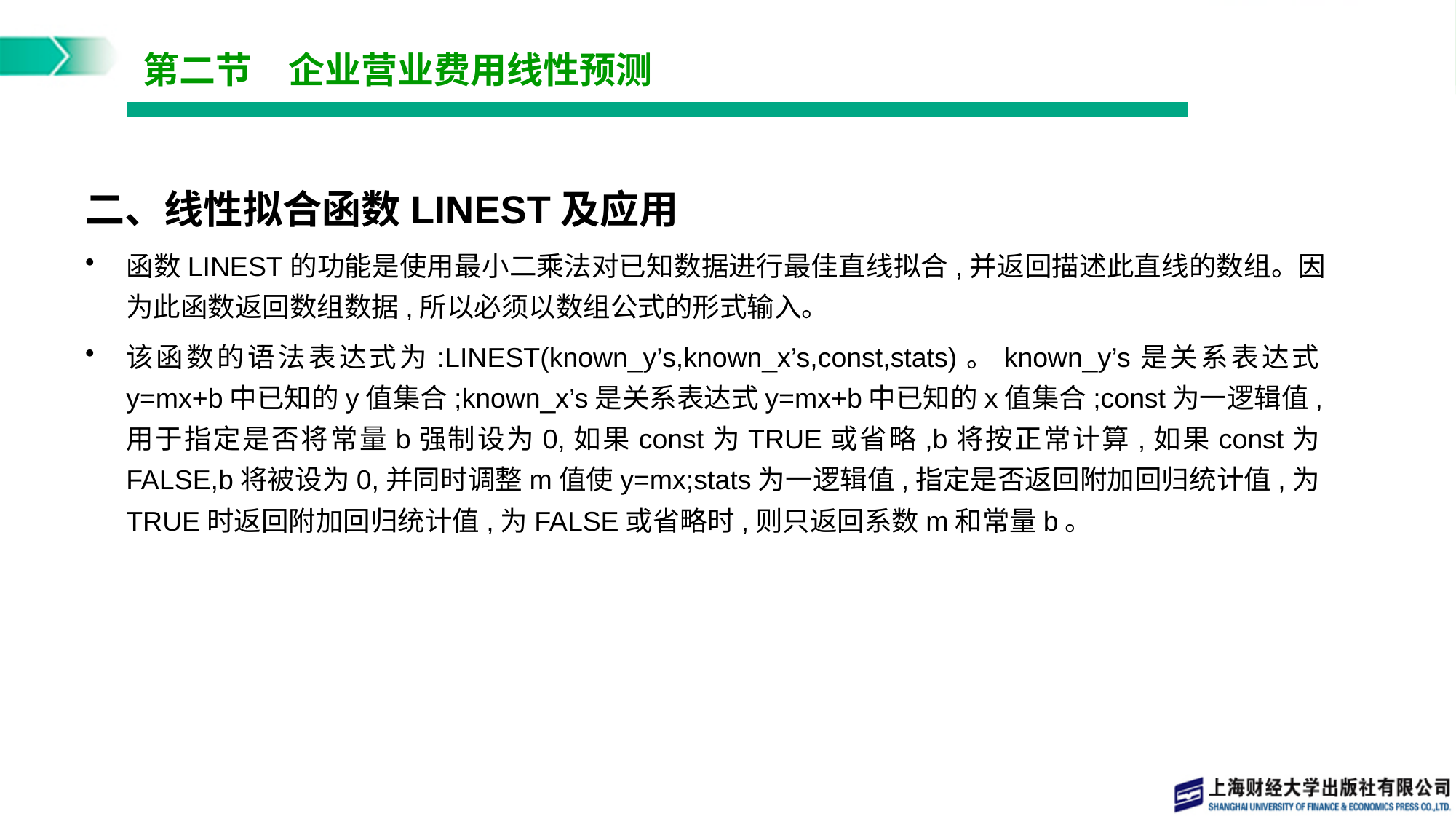

# 第二节　企业营业费用线性预测
二、线性拟合函数LINEST及应用
函数LINEST的功能是使用最小二乘法对已知数据进行最佳直线拟合,并返回描述此直线的数组。因为此函数返回数组数据,所以必须以数组公式的形式输入。
该函数的语法表达式为:LINEST(known_y’s,known_x’s,const,stats)。known_y’s是关系表达式y=mx+b中已知的y值集合;known_x’s是关系表达式y=mx+b中已知的x值集合;const为一逻辑值,用于指定是否将常量b强制设为0,如果const为TRUE或省略,b将按正常计算,如果const为FALSE,b将被设为0,并同时调整m值使y=mx;stats为一逻辑值,指定是否返回附加回归统计值,为TRUE时返回附加回归统计值,为FALSE或省略时,则只返回系数m和常量b。